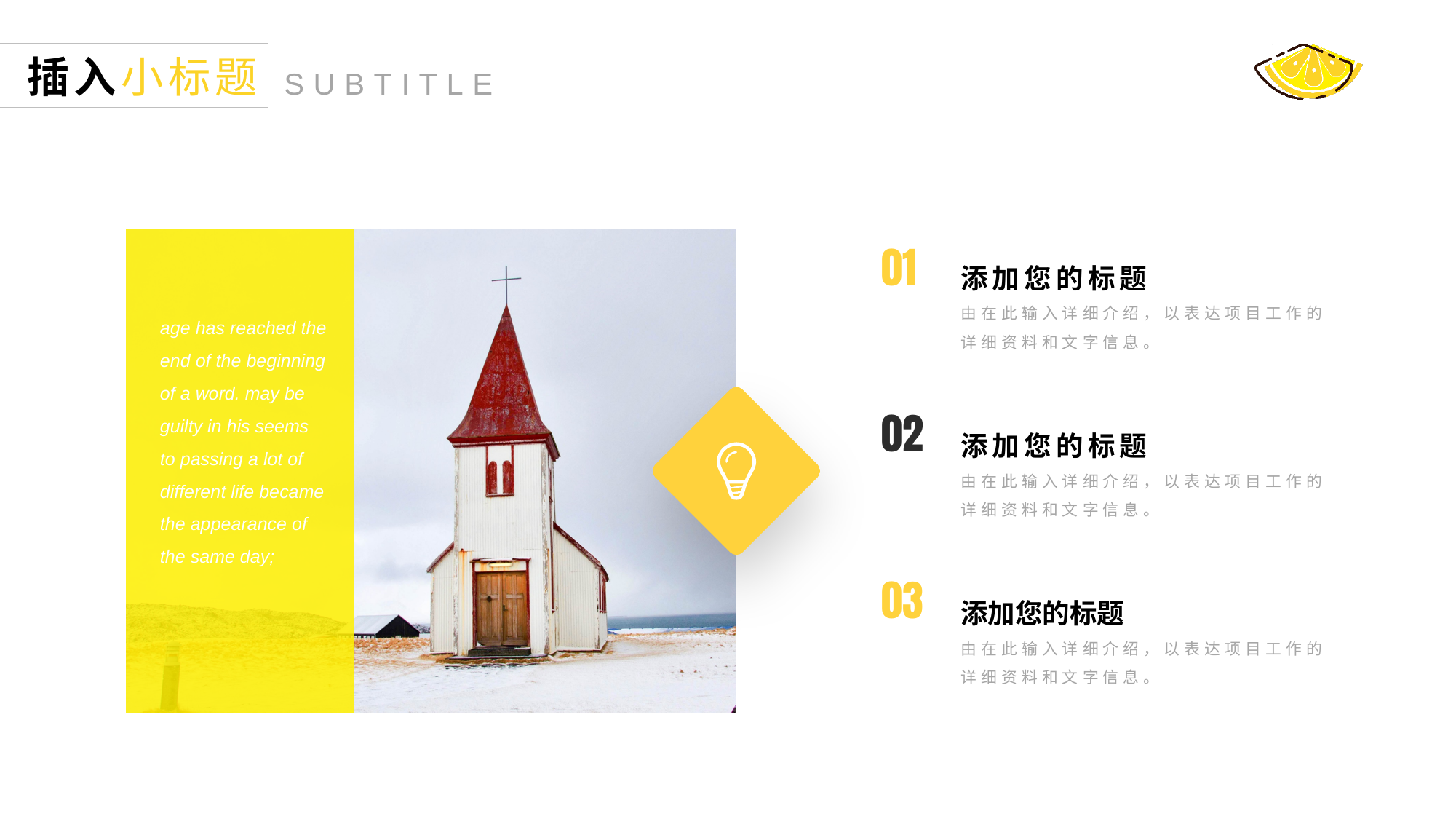

插入小标题
SUBTITLE

01
添加您的标题
由在此输入详细介绍，以表达项目工作的详细资料和文字信息。
age has reached the end of the beginning of a word. may be guilty in his seems to passing a lot of different life became the appearance of the same day;

02
添加您的标题
由在此输入详细介绍，以表达项目工作的详细资料和文字信息。
03
添加您的标题
由在此输入详细介绍，以表达项目工作的详细资料和文字信息。